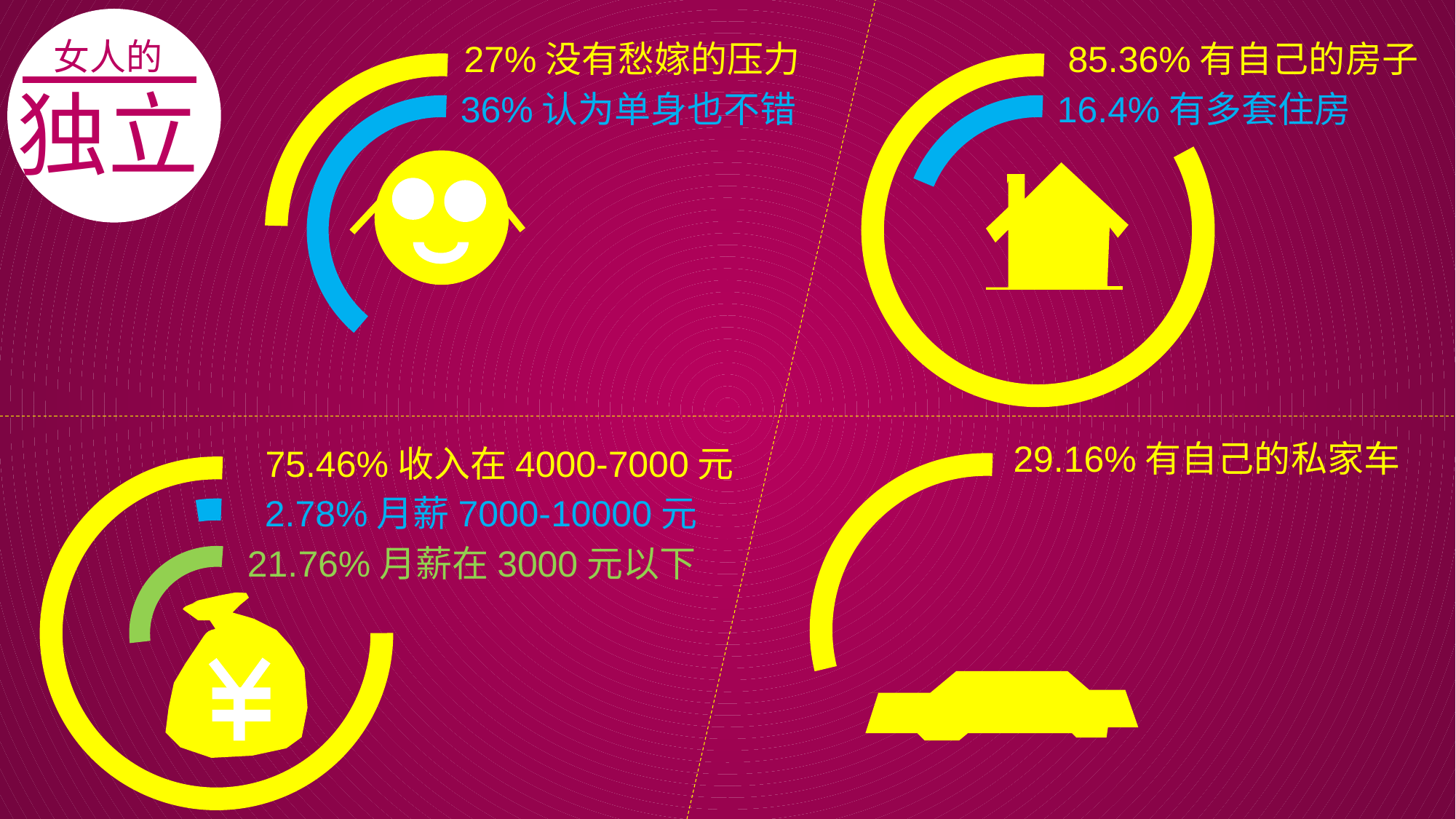

女人的
独立
85.36%有自己的房子
27%没有愁嫁的压力

16.4%有多套住房
36%认为单身也不错

29.16%有自己的私家车
75.46%收入在4000-7000元

2.78%月薪7000-10000元

21.76%月薪在3000元以下